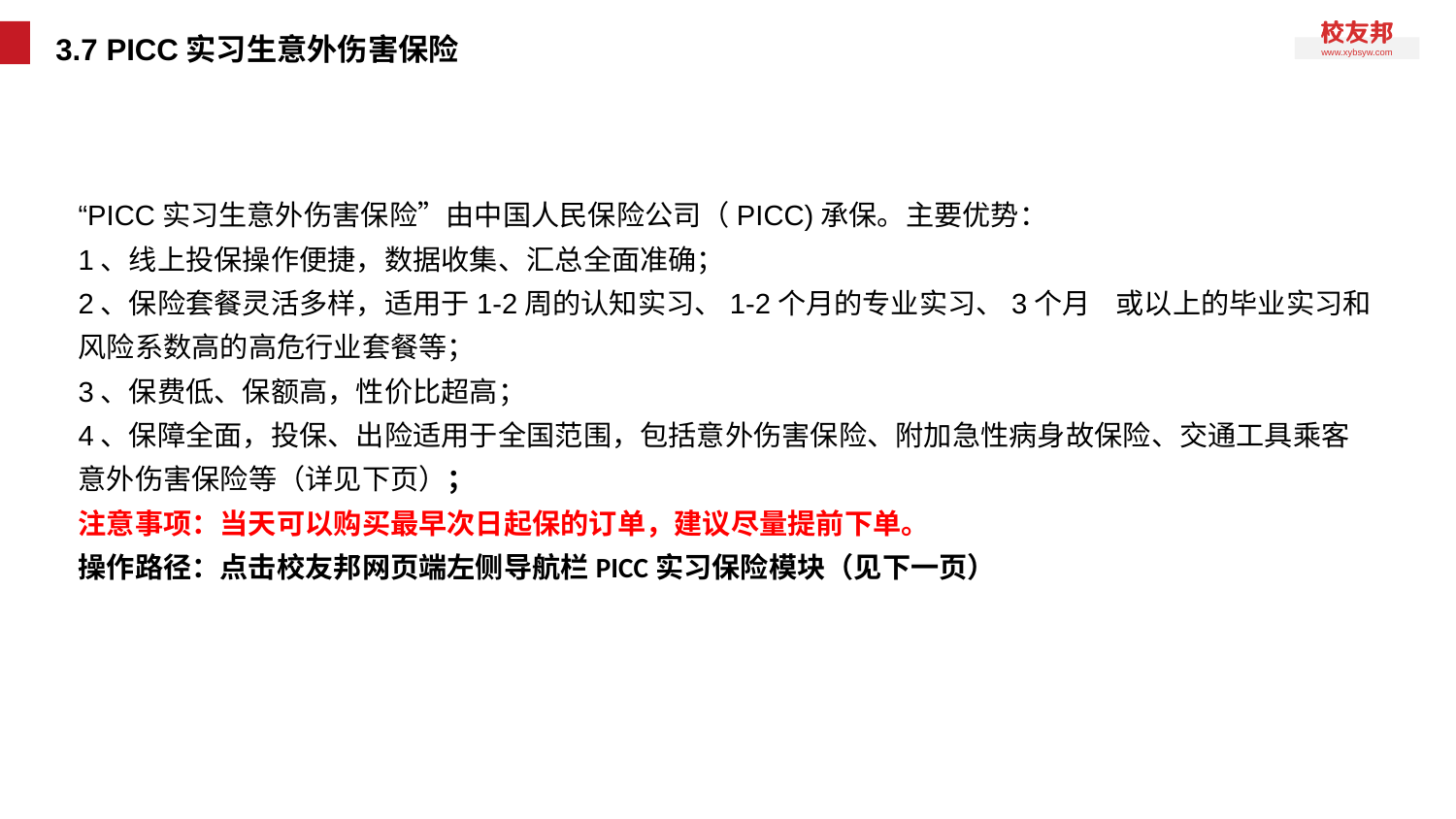

# 3.7 PICC实习生意外伤害保险
“PICC实习生意外伤害保险”由中国人民保险公司（PICC)承保。主要优势：
1、线上投保操作便捷，数据收集、汇总全面准确；
2、保险套餐灵活多样，适用于1-2周的认知实习、1-2个月的专业实习、3个月    或以上的毕业实习和风险系数高的高危行业套餐等；
3、保费低、保额高，性价比超高；
4、保障全面，投保、出险适用于全国范围，包括意外伤害保险、附加急性病身故保险、交通工具乘客意外伤害保险等（详见下页）；
注意事项：当天可以购买最早次日起保的订单，建议尽量提前下单。
操作路径：点击校友邦网页端左侧导航栏PICC实习保险模块（见下一页）